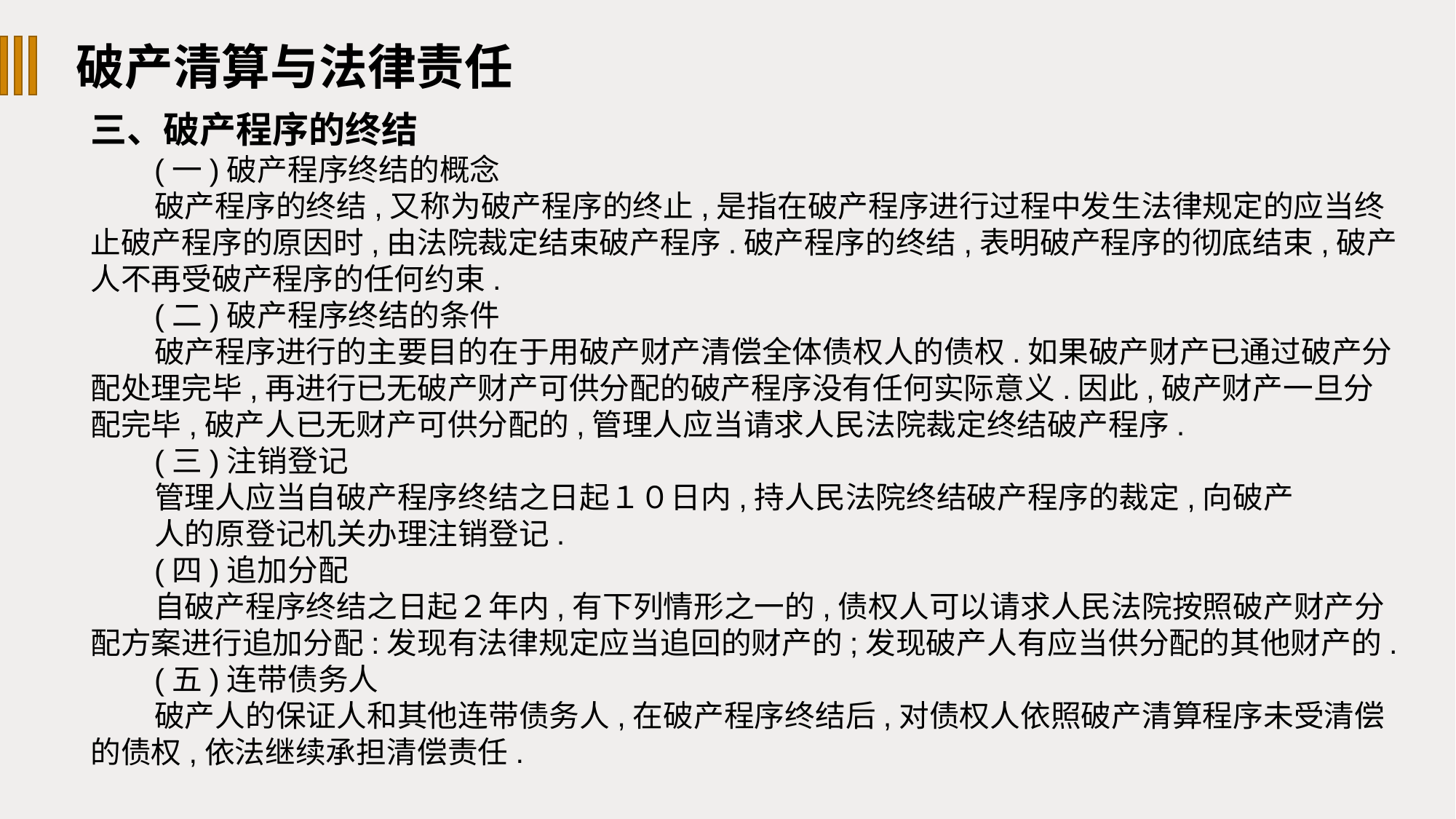

破产清算与法律责任

三、破产程序的终结
(一)破产程序终结的概念
破产程序的终结,又称为破产程序的终止,是指在破产程序进行过程中发生法律规定的应当终止破产程序的原因时,由法院裁定结束破产程序.破产程序的终结,表明破产程序的彻底结束,破产人不再受破产程序的任何约束.
(二)破产程序终结的条件
破产程序进行的主要目的在于用破产财产清偿全体债权人的债权.如果破产财产已通过破产分配处理完毕,再进行已无破产财产可供分配的破产程序没有任何实际意义.因此,破产财产一旦分配完毕,破产人已无财产可供分配的,管理人应当请求人民法院裁定终结破产程序.
(三)注销登记
管理人应当自破产程序终结之日起１０日内,持人民法院终结破产程序的裁定,向破产
人的原登记机关办理注销登记.
(四)追加分配
自破产程序终结之日起２年内,有下列情形之一的,债权人可以请求人民法院按照破产财产分配方案进行追加分配:发现有法律规定应当追回的财产的;发现破产人有应当供分配的其他财产的.
(五)连带债务人
破产人的保证人和其他连带债务人,在破产程序终结后,对债权人依照破产清算程序未受清偿的债权,依法继续承担清偿责任.